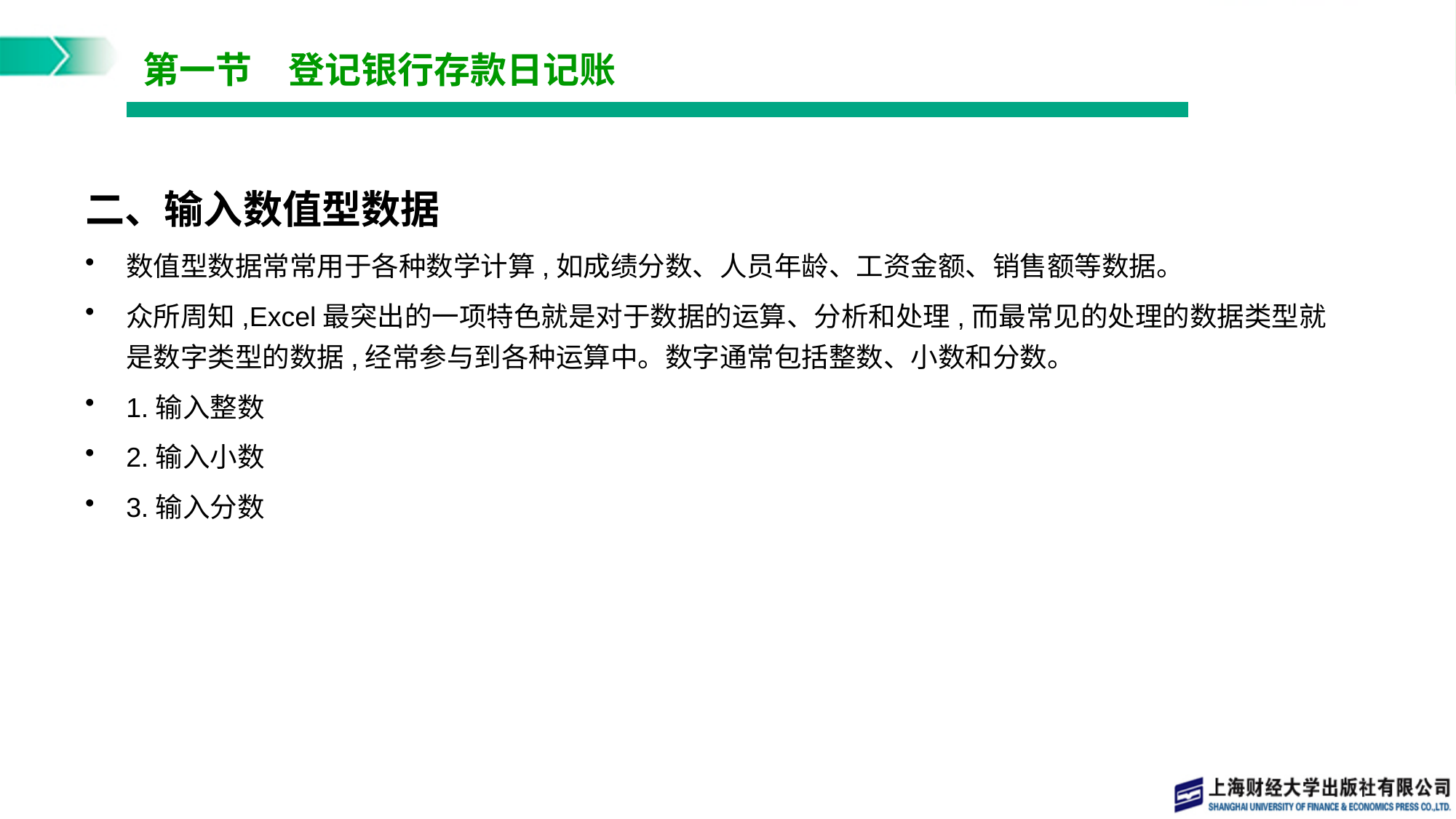

# 第一节　登记银行存款日记账
二、输入数值型数据
数值型数据常常用于各种数学计算,如成绩分数、人员年龄、工资金额、销售额等数据。
众所周知,Excel最突出的一项特色就是对于数据的运算、分析和处理,而最常见的处理的数据类型就是数字类型的数据,经常参与到各种运算中。数字通常包括整数、小数和分数。
1.输入整数
2.输入小数
3.输入分数